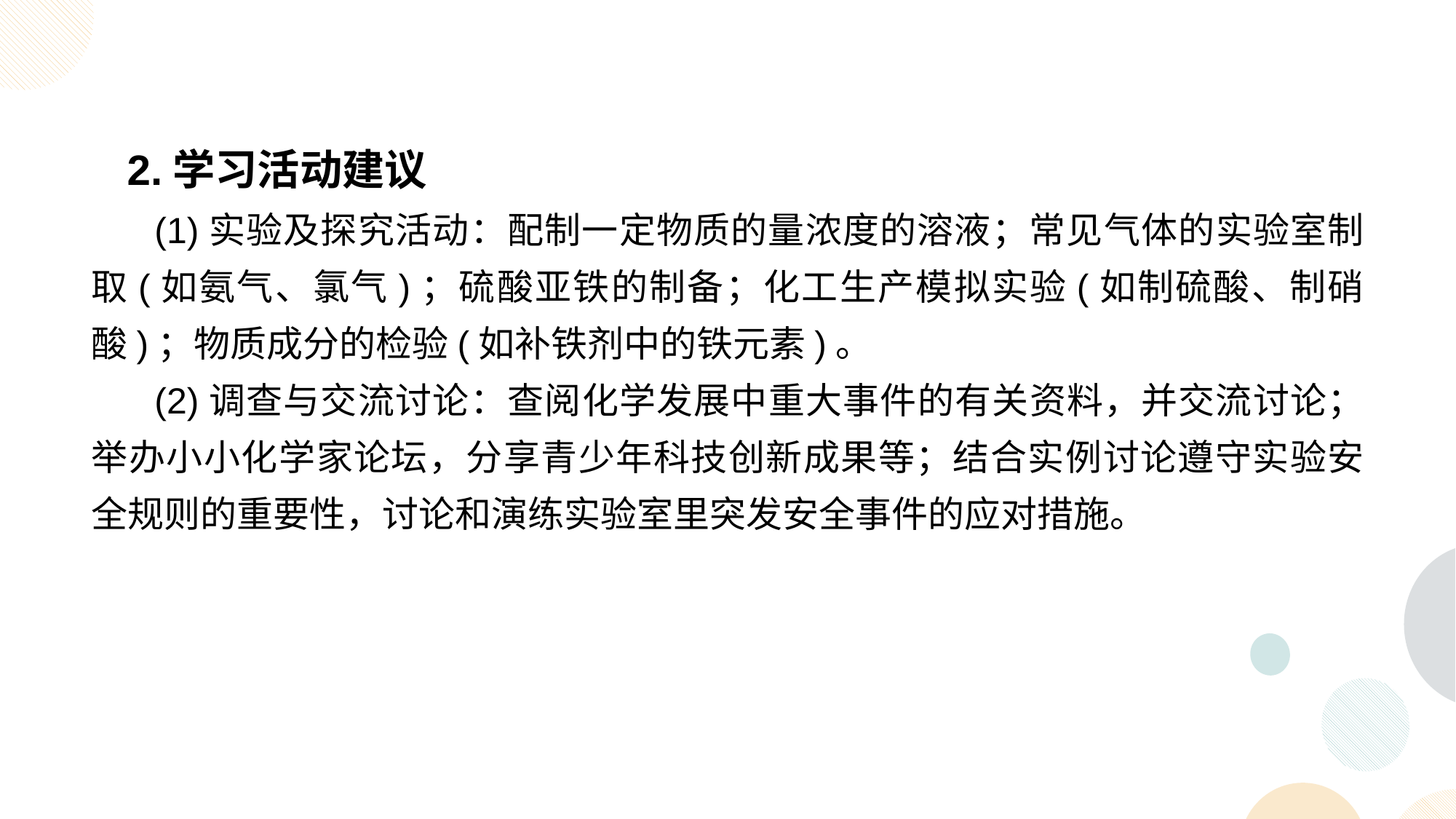

2.学习活动建议
(1)实验及探究活动：配制一定物质的量浓度的溶液；常见气体的实验室制取(如氨气、氯气)；硫酸亚铁的制备；化工生产模拟实验(如制硫酸、制硝酸)；物质成分的检验(如补铁剂中的铁元素)。
(2)调查与交流讨论：查阅化学发展中重大事件的有关资料，并交流讨论；举办小小化学家论坛，分享青少年科技创新成果等；结合实例讨论遵守实验安全规则的重要性，讨论和演练实验室里突发安全事件的应对措施。